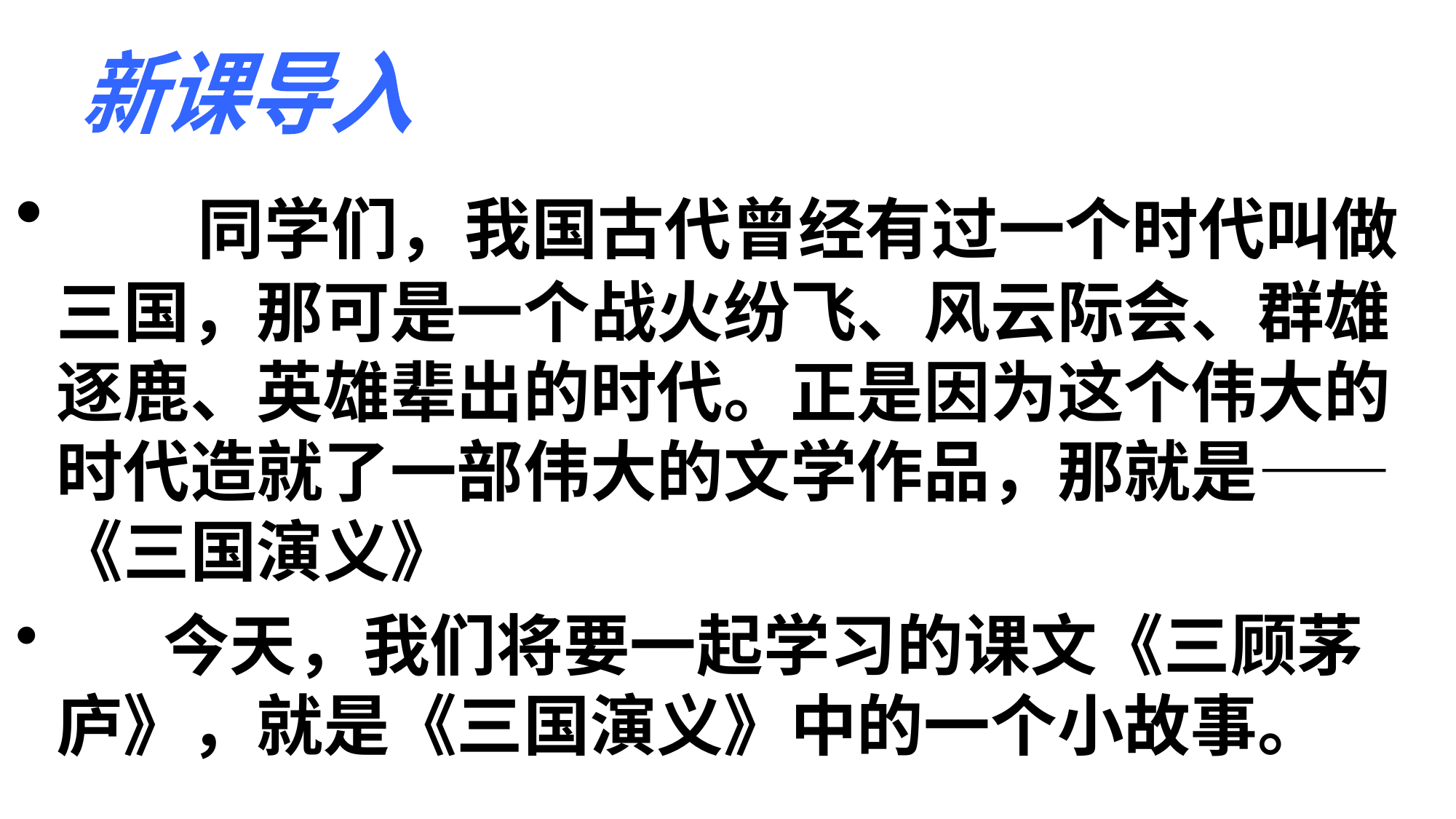

新课导入

       同学们，我国古代曾经有过一个时代叫做三国，那可是一个战火纷飞、风云际会、群雄逐鹿、英雄辈出的时代。正是因为这个伟大的时代造就了一部伟大的文学作品，那就是——《三国演义》
      今天，我们将要一起学习的课文《三顾茅庐》，就是《三国演义》中的一个小故事。